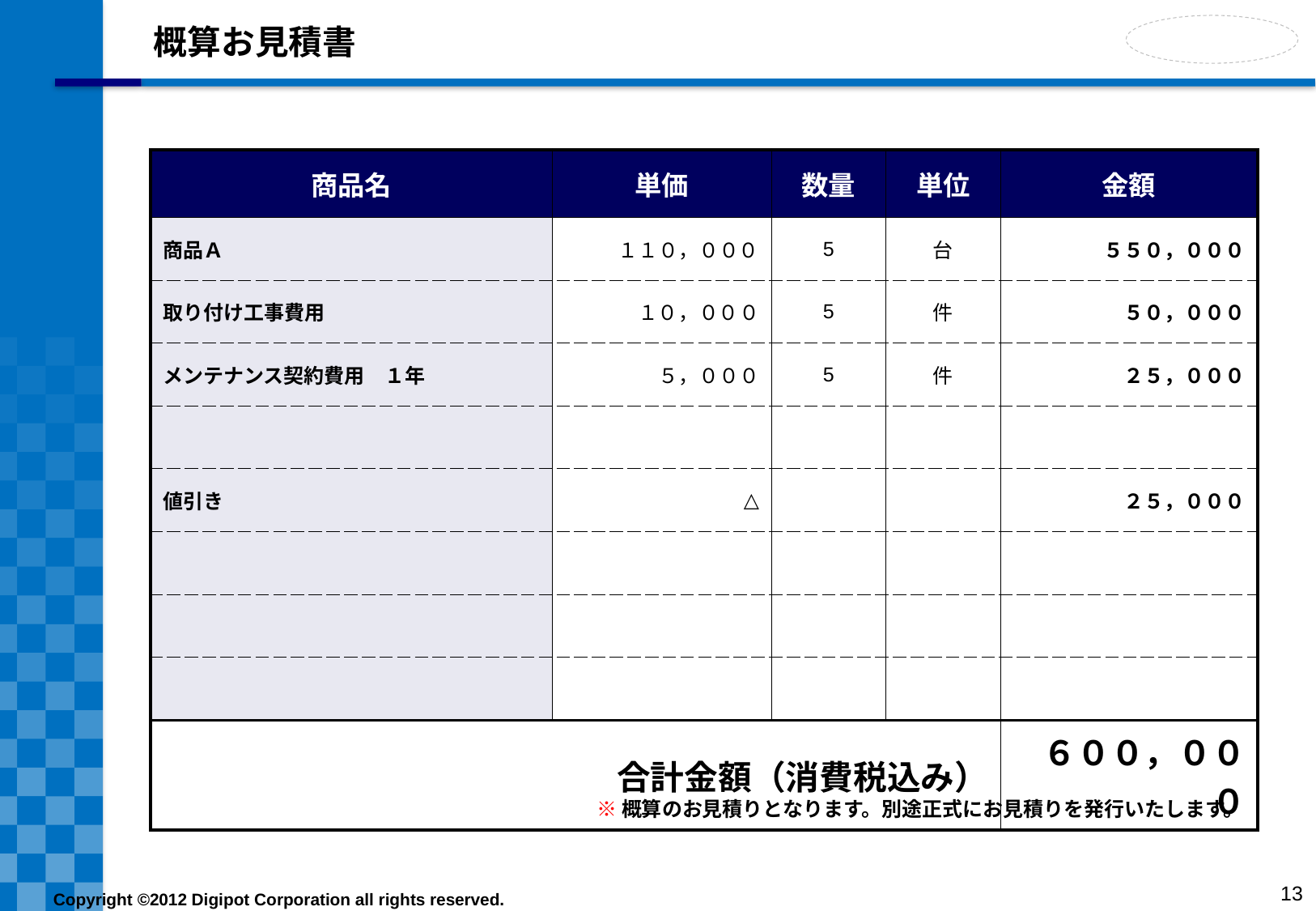

# 概算お見積書
| 商品名 | 単価 | 数量 | 単位 | 金額 |
| --- | --- | --- | --- | --- |
| 商品Ａ | １１０，０００ | 5 | 台 | ５５０，０００ |
| 取り付け工事費用 | １０，０００ | 5 | 件 | ５０，０００ |
| メンテナンス契約費用　１年 | ５，０００ | 5 | 件 | ２５，０００ |
|  |  |  |  |  |
| 値引き | △ |  |  | ２５，０００ |
|  |  |  |  |  |
|  |  |  |  |  |
|  |  |  |  |  |
| 合計金額（消費税込み） |  |  |  | ６００，０００ |
※概算のお見積りとなります。別途正式にお見積りを発行いたします。
13